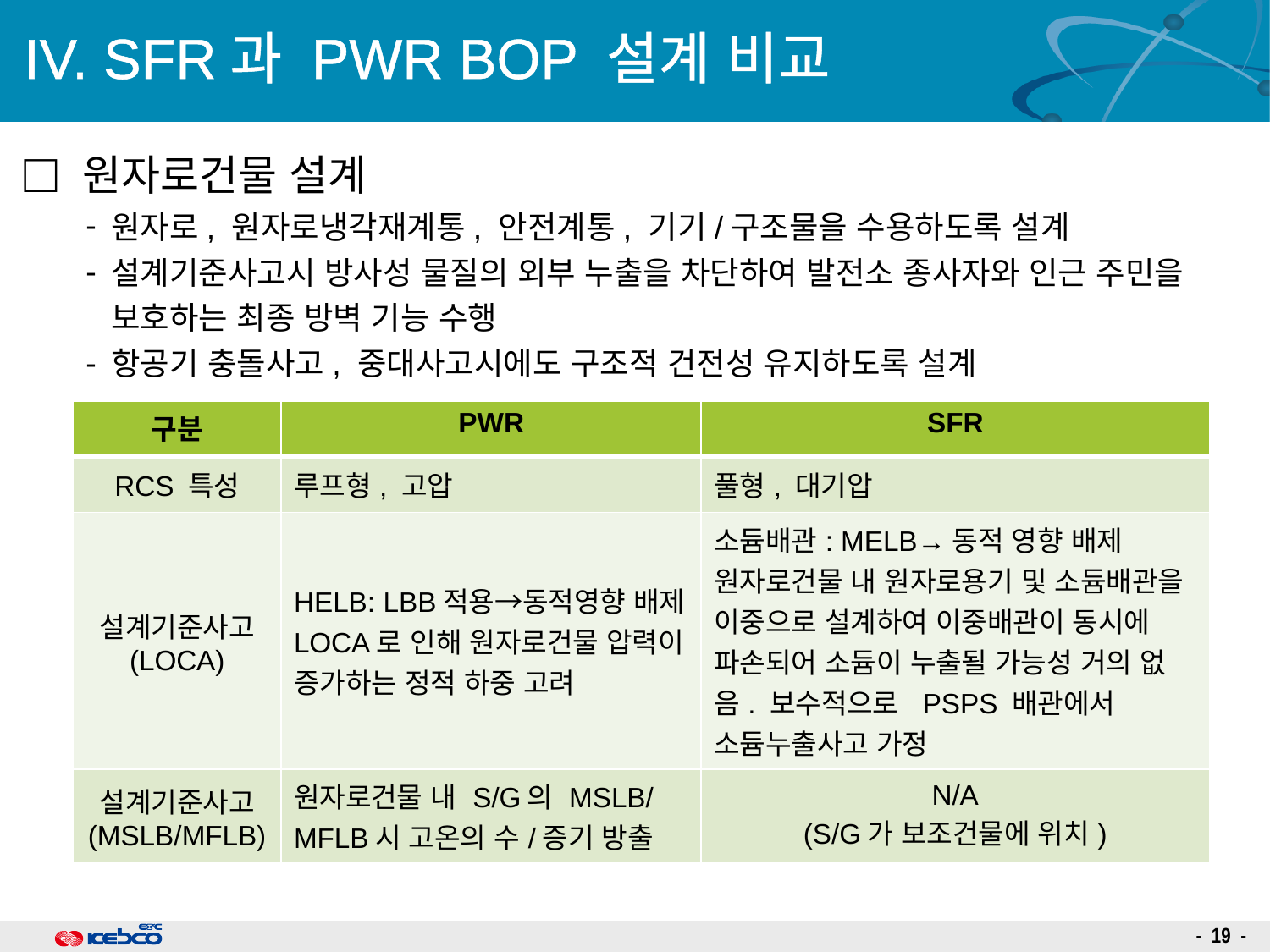

# IV. SFR과 PWR BOP 설계 비교
 원자로건물 설계
원자로, 원자로냉각재계통, 안전계통, 기기/구조물을 수용하도록 설계
설계기준사고시 방사성 물질의 외부 누출을 차단하여 발전소 종사자와 인근 주민을 보호하는 최종 방벽 기능 수행
항공기 충돌사고, 중대사고시에도 구조적 건전성 유지하도록 설계

| 구분 | PWR | SFR |
| --- | --- | --- |
| RCS 특성 | 루프형, 고압 | 풀형, 대기압 |
| 설계기준사고 (LOCA) | HELB: LBB적용→동적영향 배제 LOCA로 인해 원자로건물 압력이 증가하는 정적 하중 고려 | 소듐배관: MELB→동적 영향 배제 원자로건물 내 원자로용기 및 소듐배관을 이중으로 설계하여 이중배관이 동시에 파손되어 소듐이 누출될 가능성 거의 없음. 보수적으로 PSPS 배관에서 소듐누출사고 가정 |
| 설계기준사고 (MSLB/MFLB) | 원자로건물 내 S/G의 MSLB/ MFLB시 고온의 수/증기 방출 | N/A (S/G가 보조건물에 위치) |